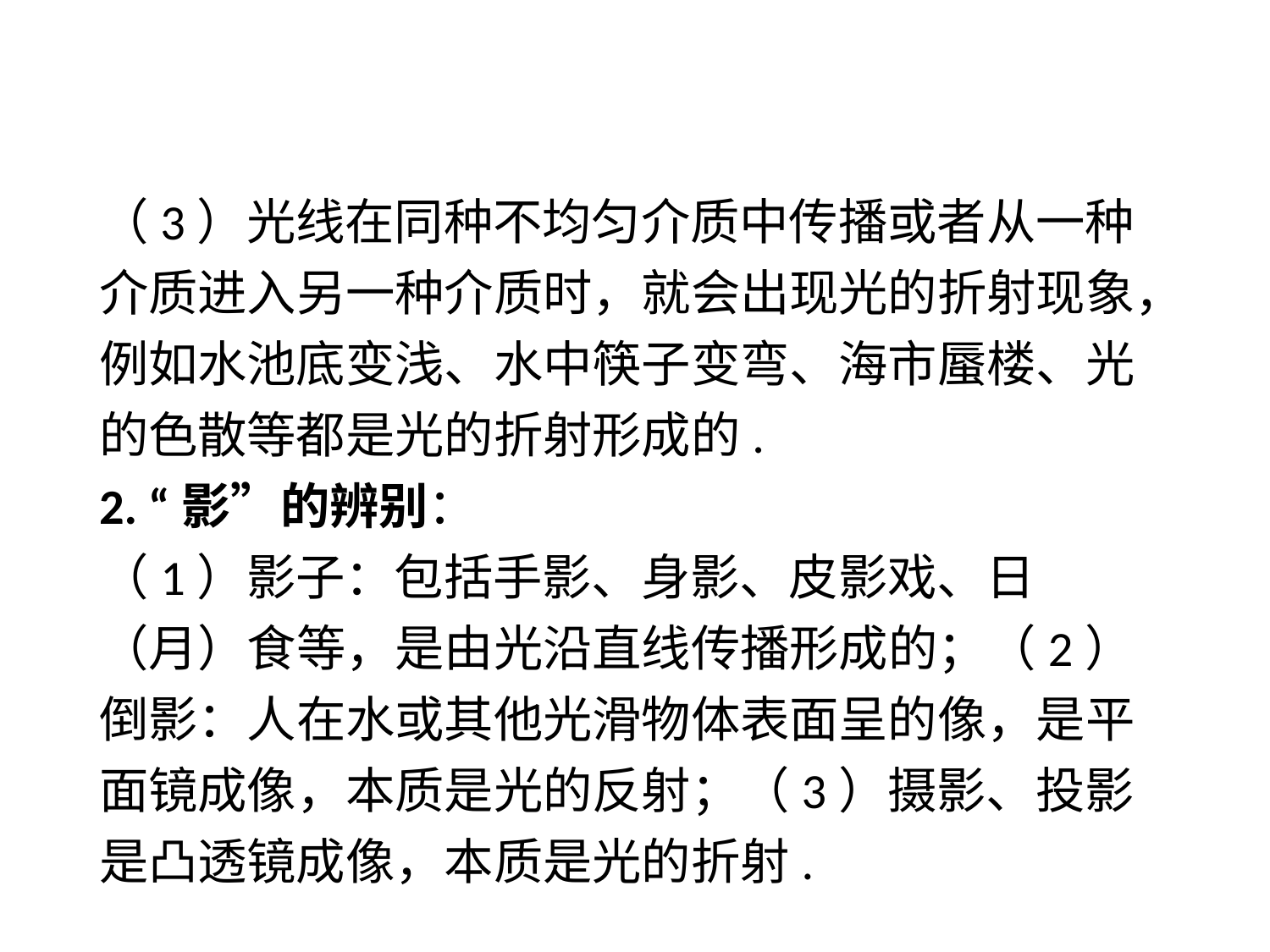

（3）光线在同种不均匀介质中传播或者从一种介质进入另一种介质时，就会出现光的折射现象，例如水池底变浅、水中筷子变弯、海市蜃楼、光的色散等都是光的折射形成的.
2. “影”的辨别：
（1）影子：包括手影、身影、皮影戏、日（月）食等，是由光沿直线传播形成的；（2）倒影：人在水或其他光滑物体表面呈的像，是平面镜成像，本质是光的反射；（3）摄影、投影是凸透镜成像，本质是光的折射.